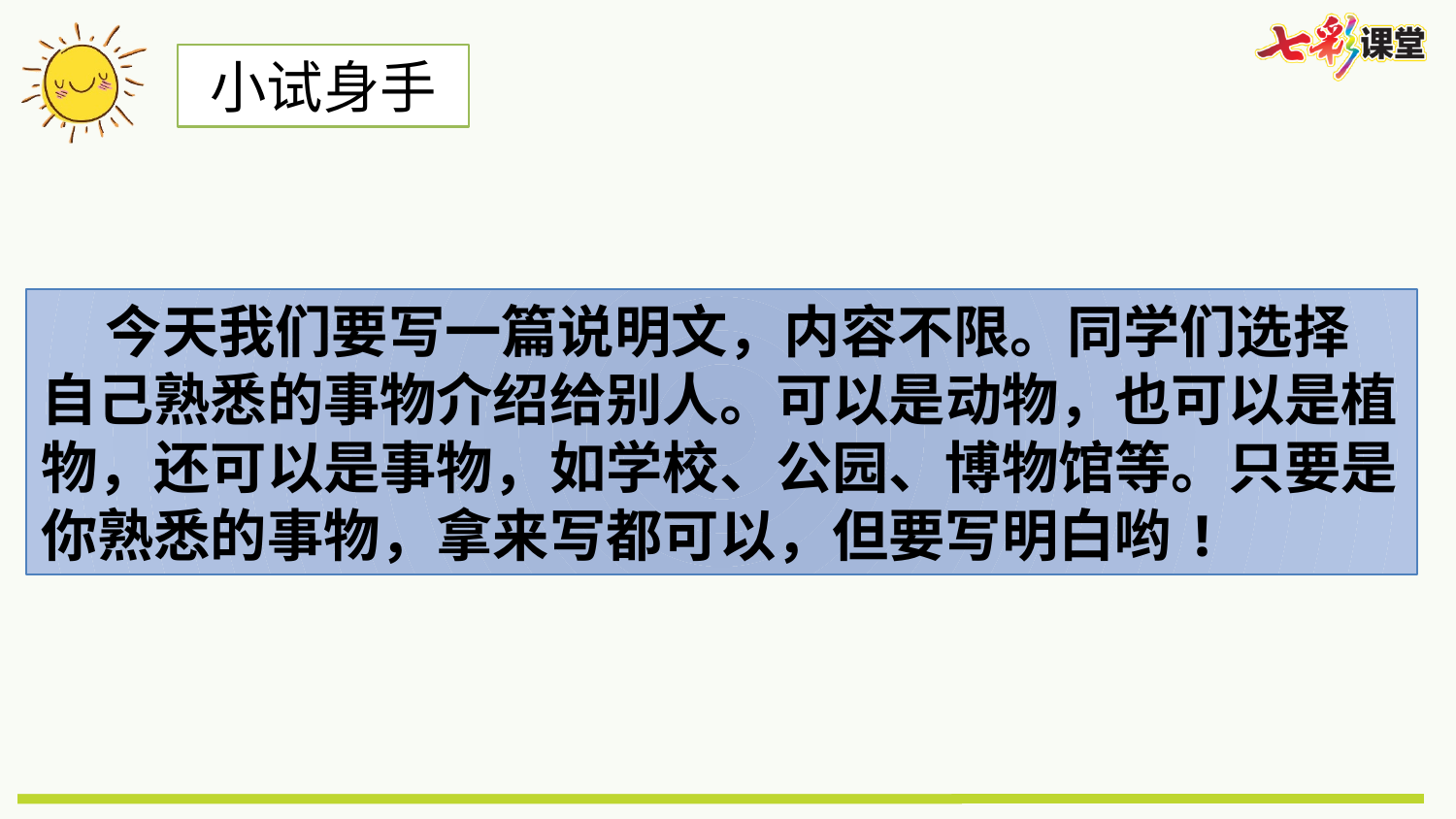

小试身手

    今天我们要写一篇说明文，内容不限。同学们选择自己熟悉的事物介绍给别人。可以是动物，也可以是植物，还可以是事物，如学校、公园、博物馆等。只要是你熟悉的事物，拿来写都可以，但要写明白哟!